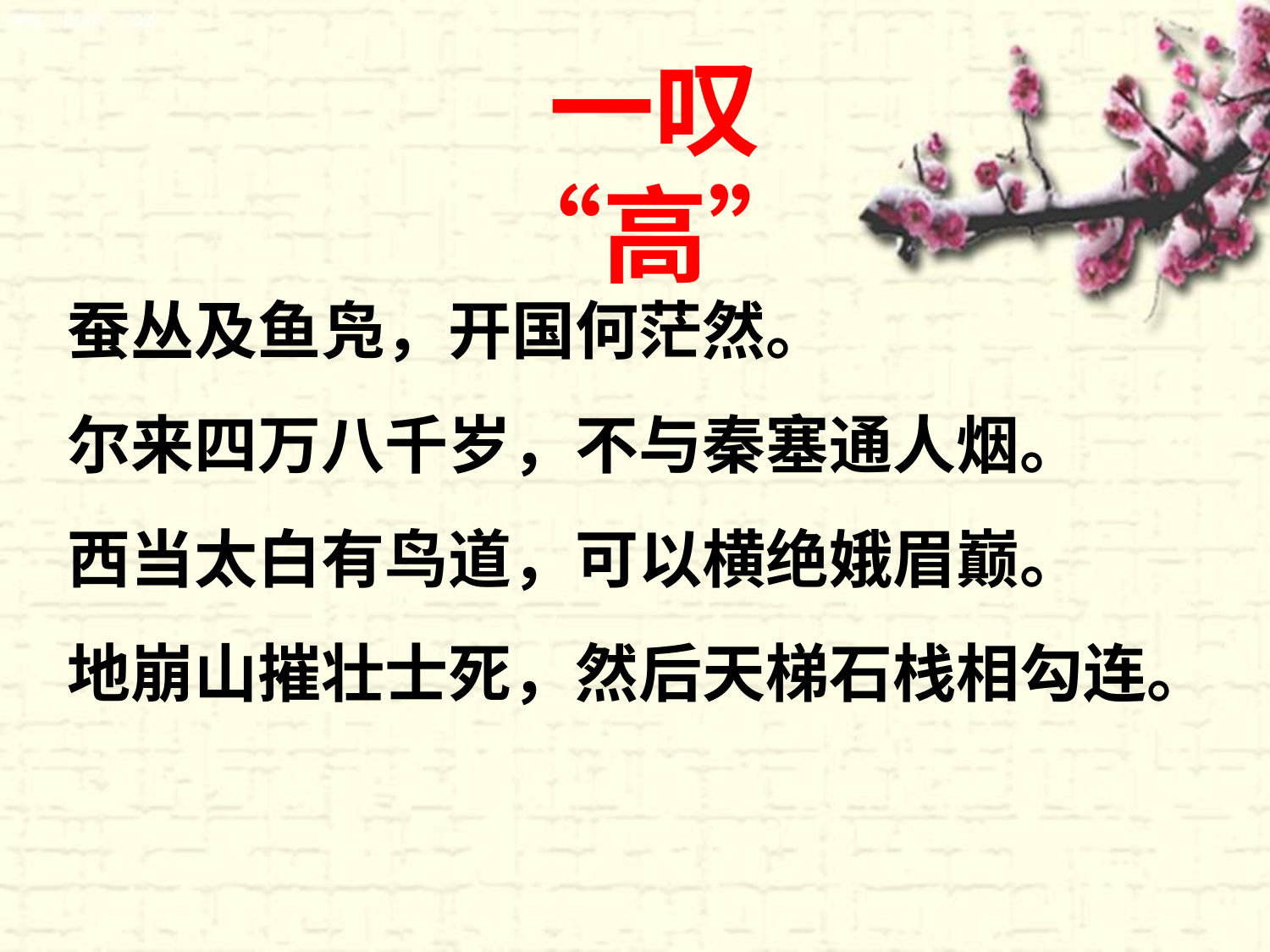

一叹“高”
蚕丛及鱼凫，开国何茫然。
尔来四万八千岁，不与秦塞通人烟。
西当太白有鸟道，可以横绝娥眉巅。
地崩山摧壮士死，然后天梯石栈相勾连。